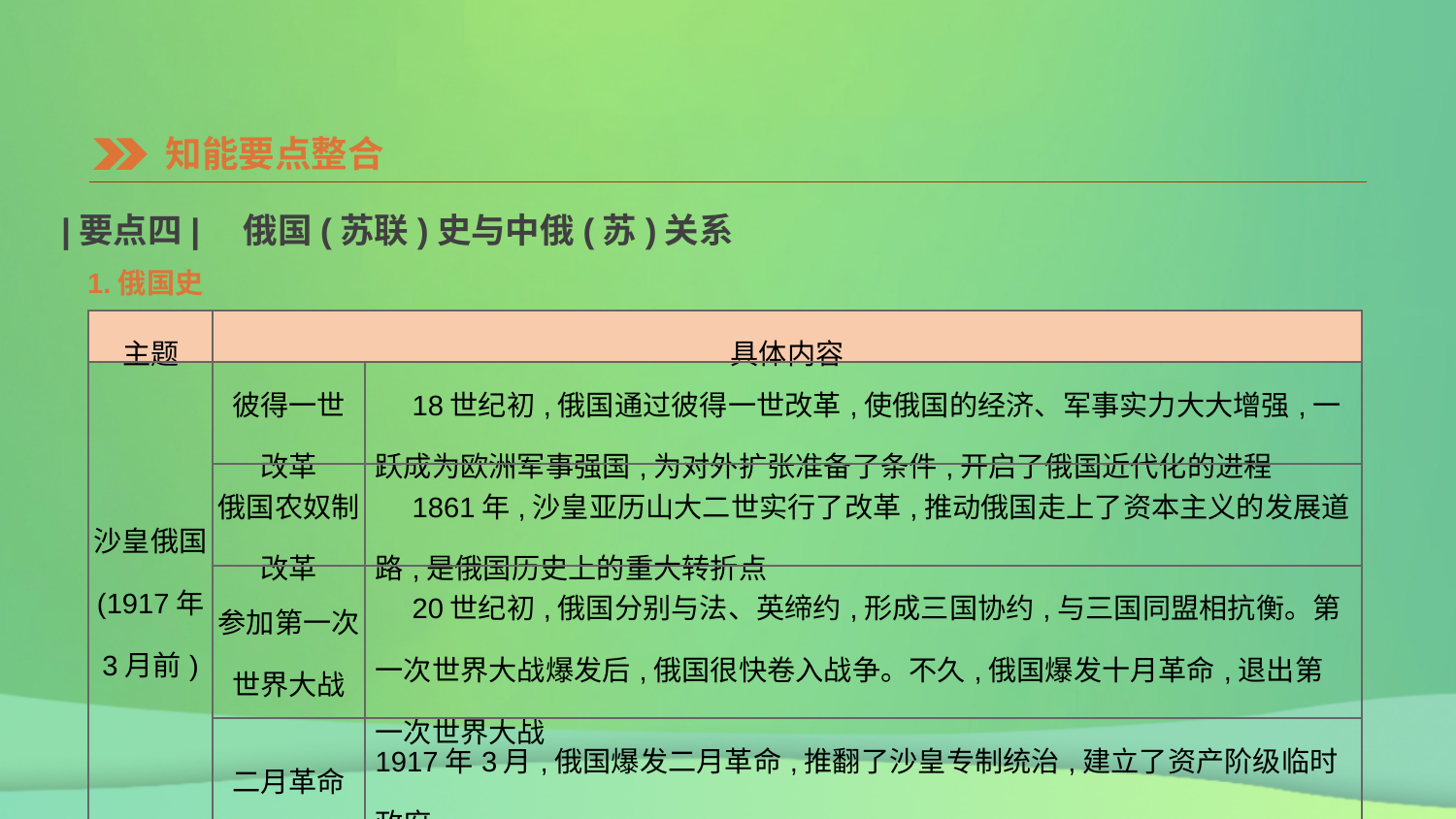

知能要点整合

|要点四|　俄国(苏联)史与中俄(苏)关系
1.俄国史
| 主题 | 具体内容 |  |
| --- | --- | --- |
| 沙皇俄国 (1917年 3月前) | 彼得一世 改革 | 18世纪初,俄国通过彼得一世改革,使俄国的经济、军事实力大大增强,一跃成为欧洲军事强国,为对外扩张准备了条件,开启了俄国近代化的进程 |
|  | 俄国农奴制 改革 | 1861年,沙皇亚历山大二世实行了改革,推动俄国走上了资本主义的发展道路,是俄国历史上的重大转折点 |
|  | 参加第一次 世界大战 | 20世纪初,俄国分别与法、英缔约,形成三国协约,与三国同盟相抗衡。第一次世界大战爆发后,俄国很快卷入战争。不久,俄国爆发十月革命,退出第一次世界大战 |
|  | 二月革命 | 1917年3月,俄国爆发二月革命,推翻了沙皇专制统治,建立了资产阶级临时政府 |